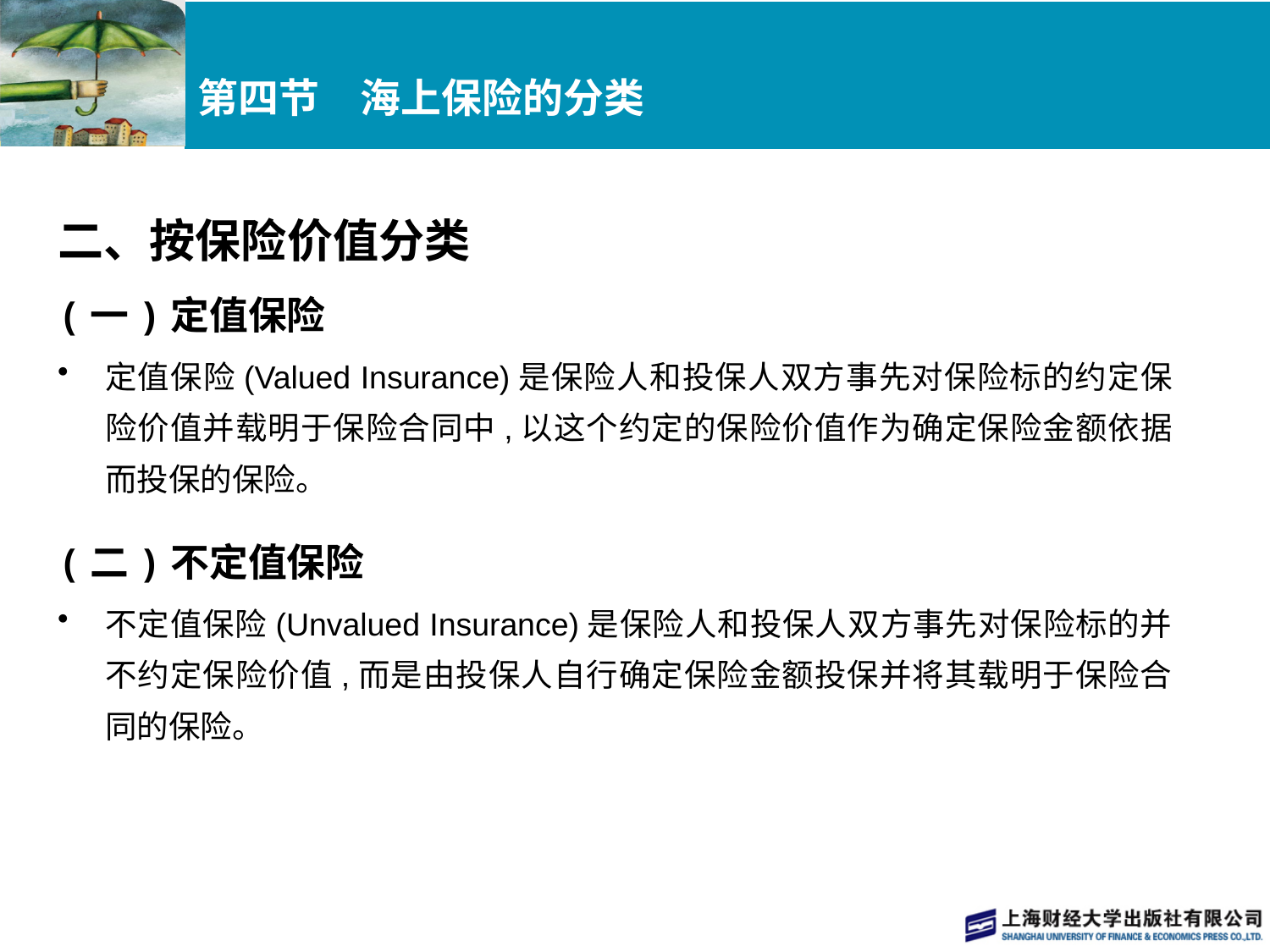

# 第四节　海上保险的分类
二、按保险价值分类
(一)定值保险
定值保险(Valued Insurance)是保险人和投保人双方事先对保险标的约定保险价值并载明于保险合同中,以这个约定的保险价值作为确定保险金额依据而投保的保险。

(二)不定值保险
不定值保险(Unvalued Insurance)是保险人和投保人双方事先对保险标的并不约定保险价值,而是由投保人自行确定保险金额投保并将其载明于保险合同的保险。